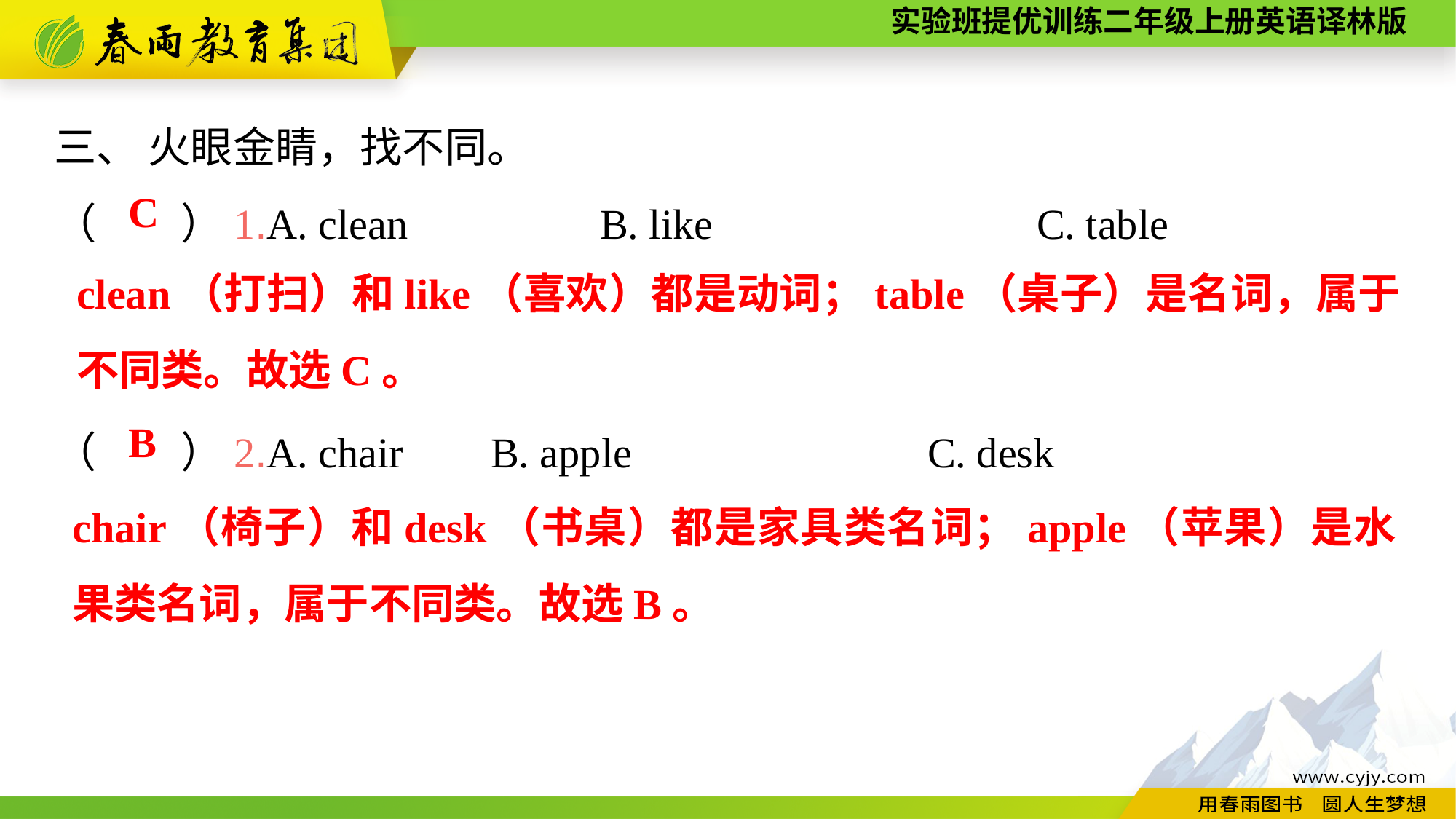

三、 火眼金睛，找不同。
（　　）1.A. clean　　　　	B. like　　　　		C. table

（　　）2.A. chair　	B. apple			C. desk
C
clean（打扫）和like（喜欢）都是动词；table（桌子）是名词，属于不同类。故选C。
B
chair（椅子）和desk（书桌）都是家具类名词；apple（苹果）是水果类名词，属于不同类。故选B。